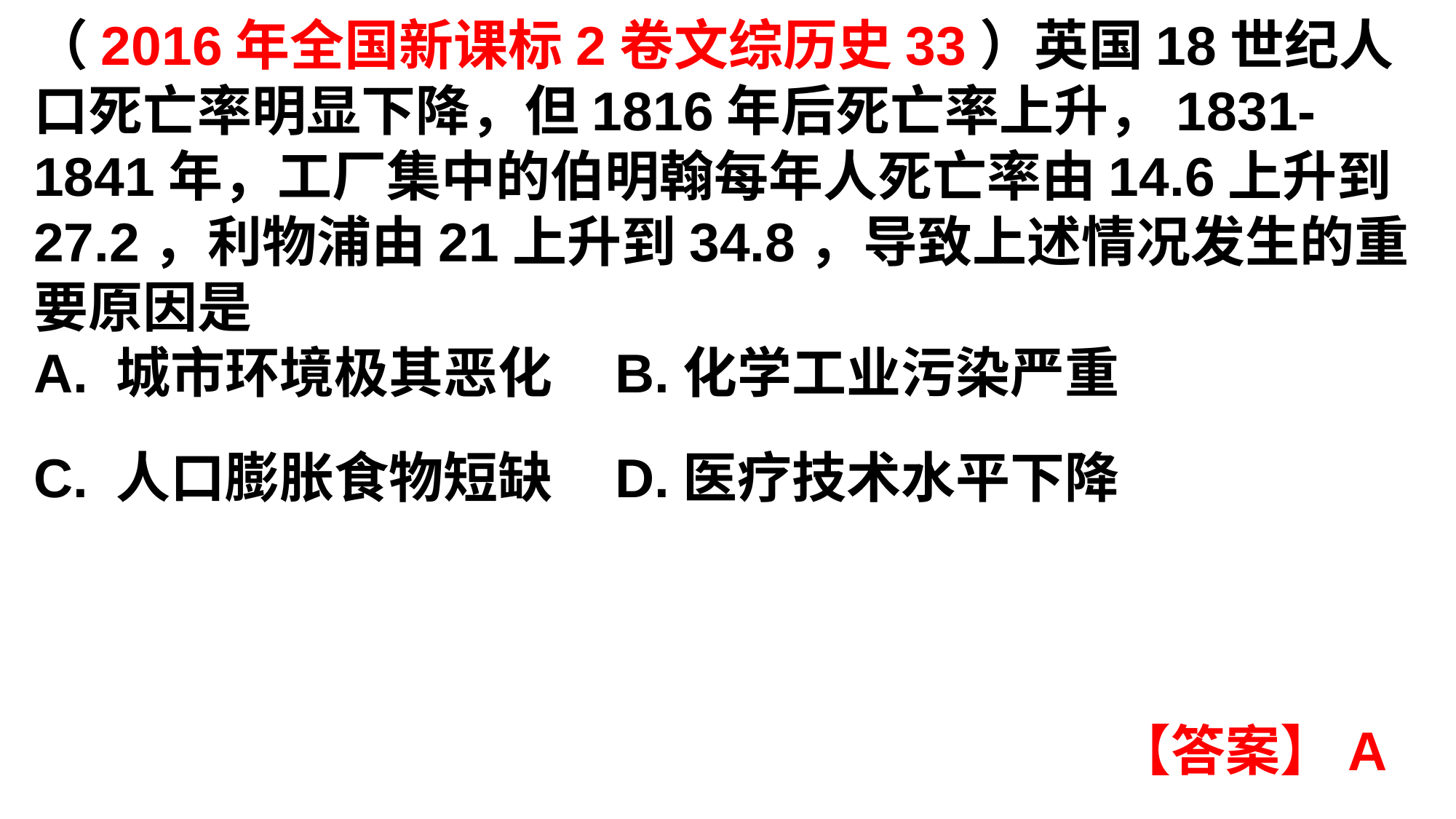

（2016年全国新课标2卷文综历史33）英国18世纪人口死亡率明显下降，但1816年后死亡率上升，1831-1841年，工厂集中的伯明翰每年人死亡率由14.6上升到27.2，利物浦由21上升到34.8，导致上述情况发生的重要原因是A. 城市环境极其恶化    B.化学工业污染严重C. 人口膨胀食物短缺    D.医疗技术水平下降

【答案】A